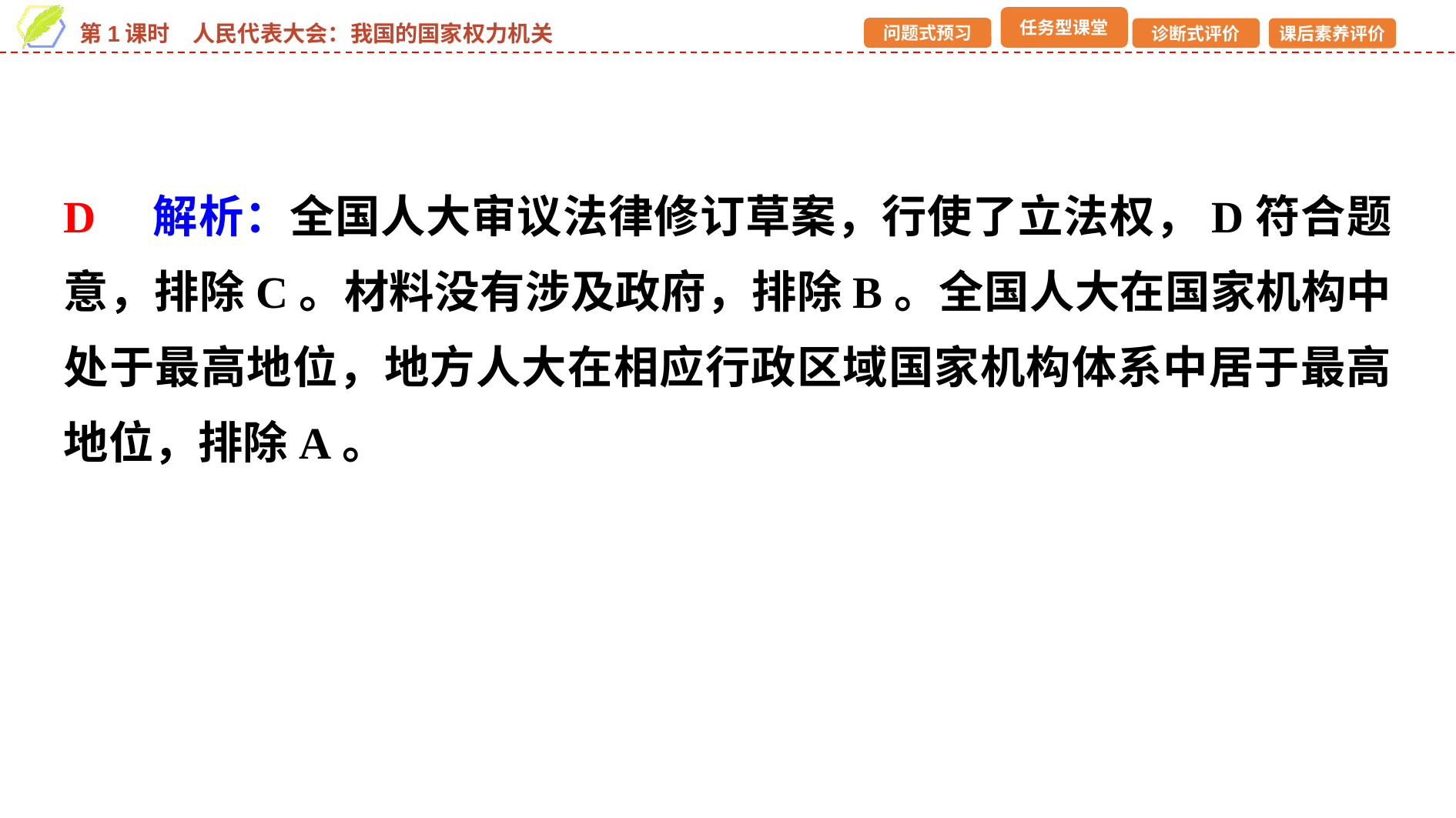

D　解析：全国人大审议法律修订草案，行使了立法权，D符合题意，排除C。材料没有涉及政府，排除B。全国人大在国家机构中处于最高地位，地方人大在相应行政区域国家机构体系中居于最高地位，排除A。